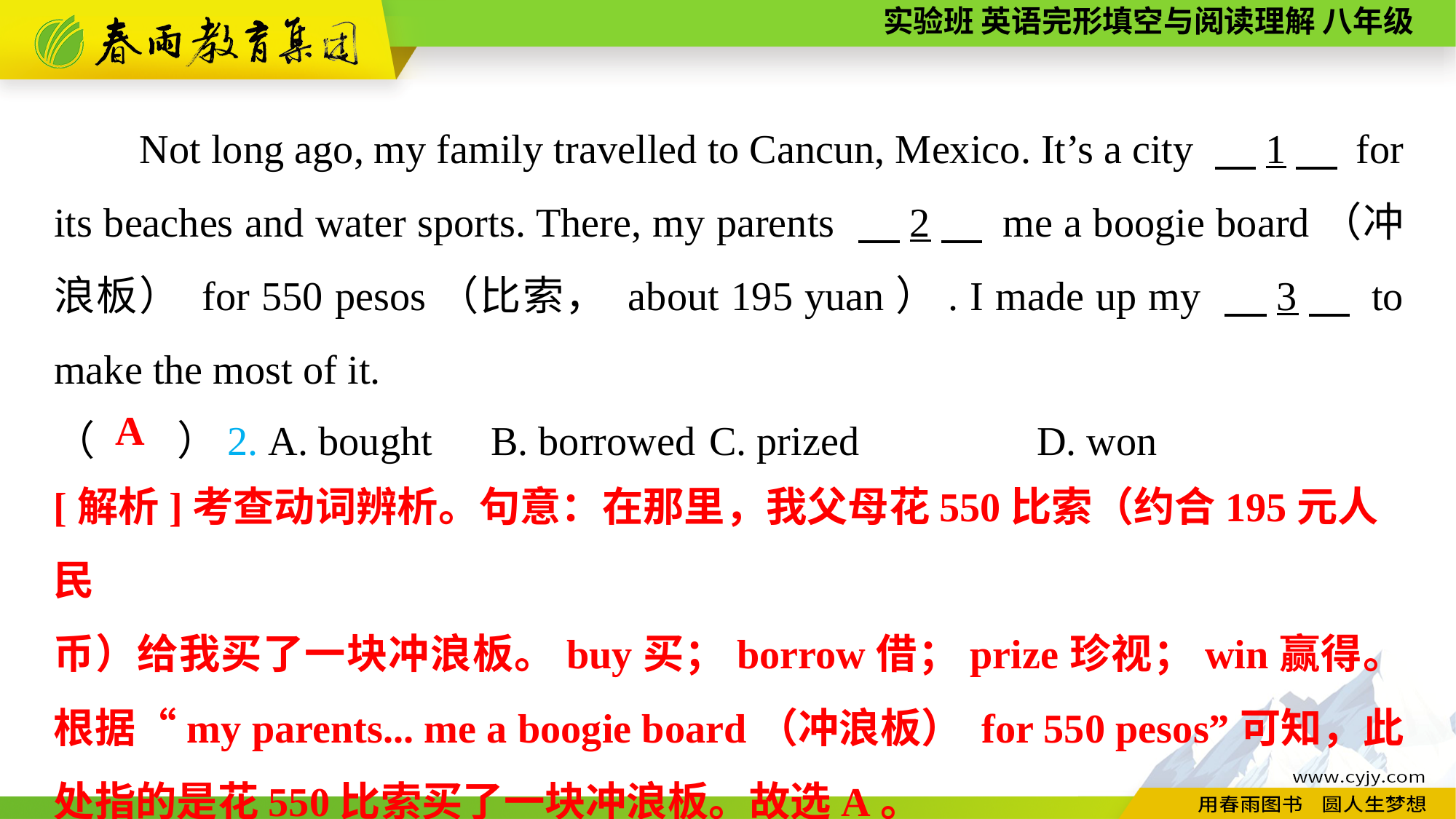

Not long ago, my family travelled to Cancun, Mexico. It’s a city 　1　 for its beaches and water sports. There, my parents 　2　 me a boogie board（冲浪板） for 550 pesos（比索， about 195 yuan）. I made up my 　3　 to make the most of it.
（　　）2. A. bought	B. borrowed	C. prized		D. won
A
[解析]考查动词辨析。句意：在那里，我父母花550比索（约合195元人民
币）给我买了一块冲浪板。buy买；borrow借；prize珍视；win赢得。根据“my parents... me a boogie board（冲浪板） for 550 pesos”可知，此处指的是花550比索买了一块冲浪板。故选A。